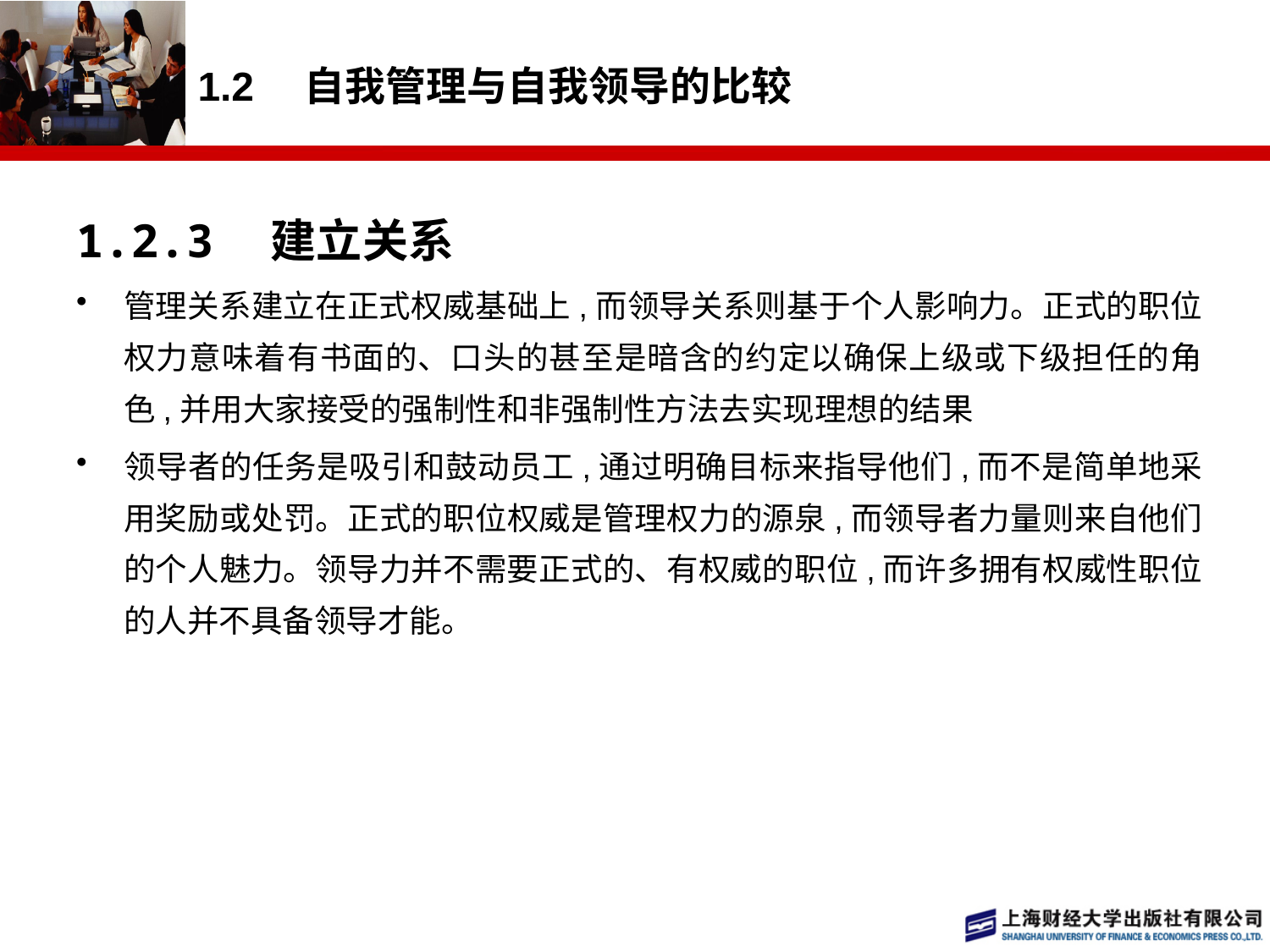

# 1.2　自我管理与自我领导的比较
1.2.3　建立关系
管理关系建立在正式权威基础上,而领导关系则基于个人影响力。正式的职位权力意味着有书面的、口头的甚至是暗含的约定以确保上级或下级担任的角色,并用大家接受的强制性和非强制性方法去实现理想的结果
领导者的任务是吸引和鼓动员工,通过明确目标来指导他们,而不是简单地采用奖励或处罚。正式的职位权威是管理权力的源泉,而领导者力量则来自他们的个人魅力。领导力并不需要正式的、有权威的职位,而许多拥有权威性职位的人并不具备领导才能。